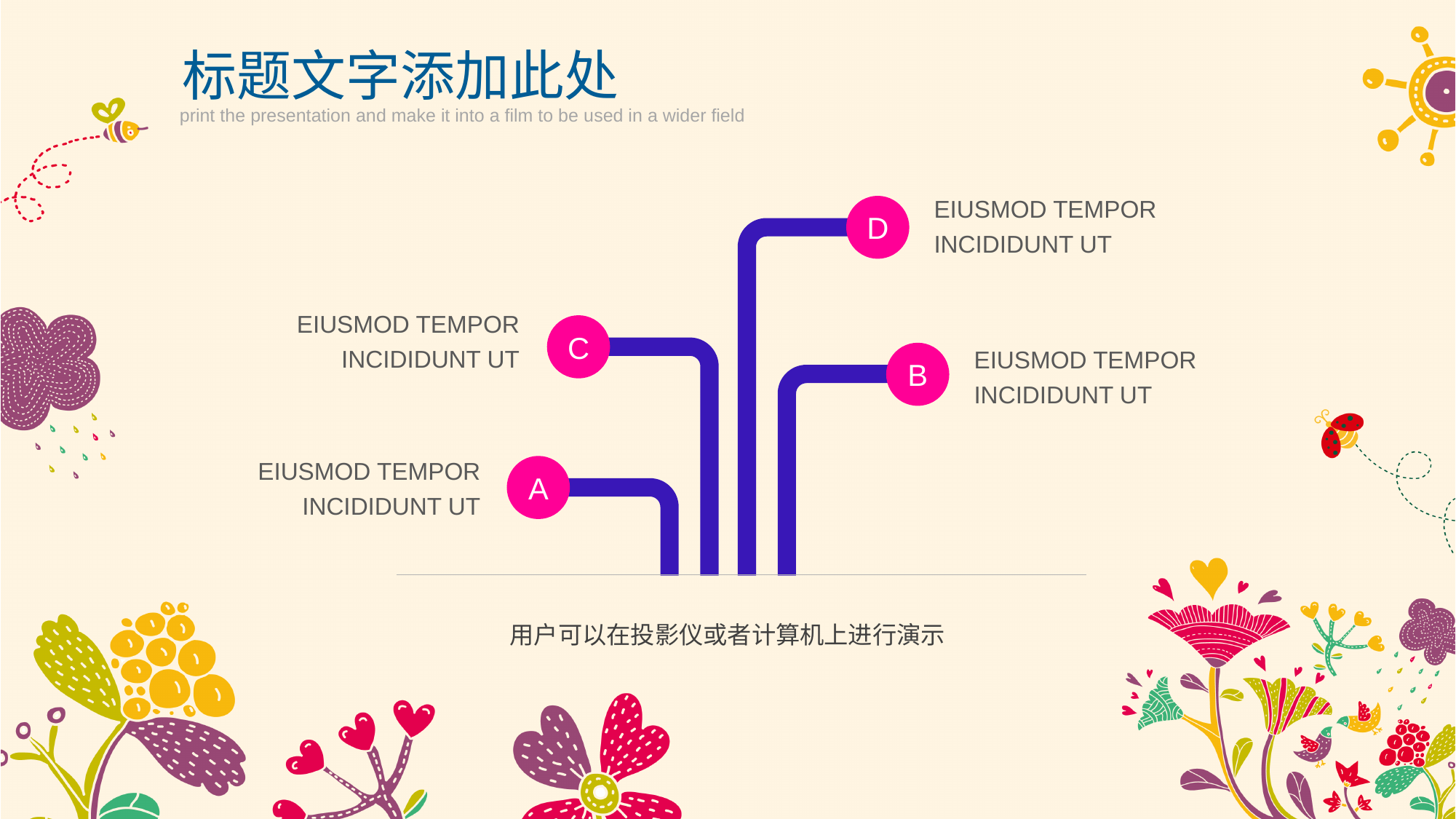

标题文字添加此处
print the presentation and make it into a film to be used in a wider field
EIUSMOD TEMPOR INCIDIDUNT UT
D

EIUSMOD TEMPOR INCIDIDUNT UT
C
EIUSMOD TEMPOR INCIDIDUNT UT

B

EIUSMOD TEMPOR INCIDIDUNT UT
A

用户可以在投影仪或者计算机上进行演示